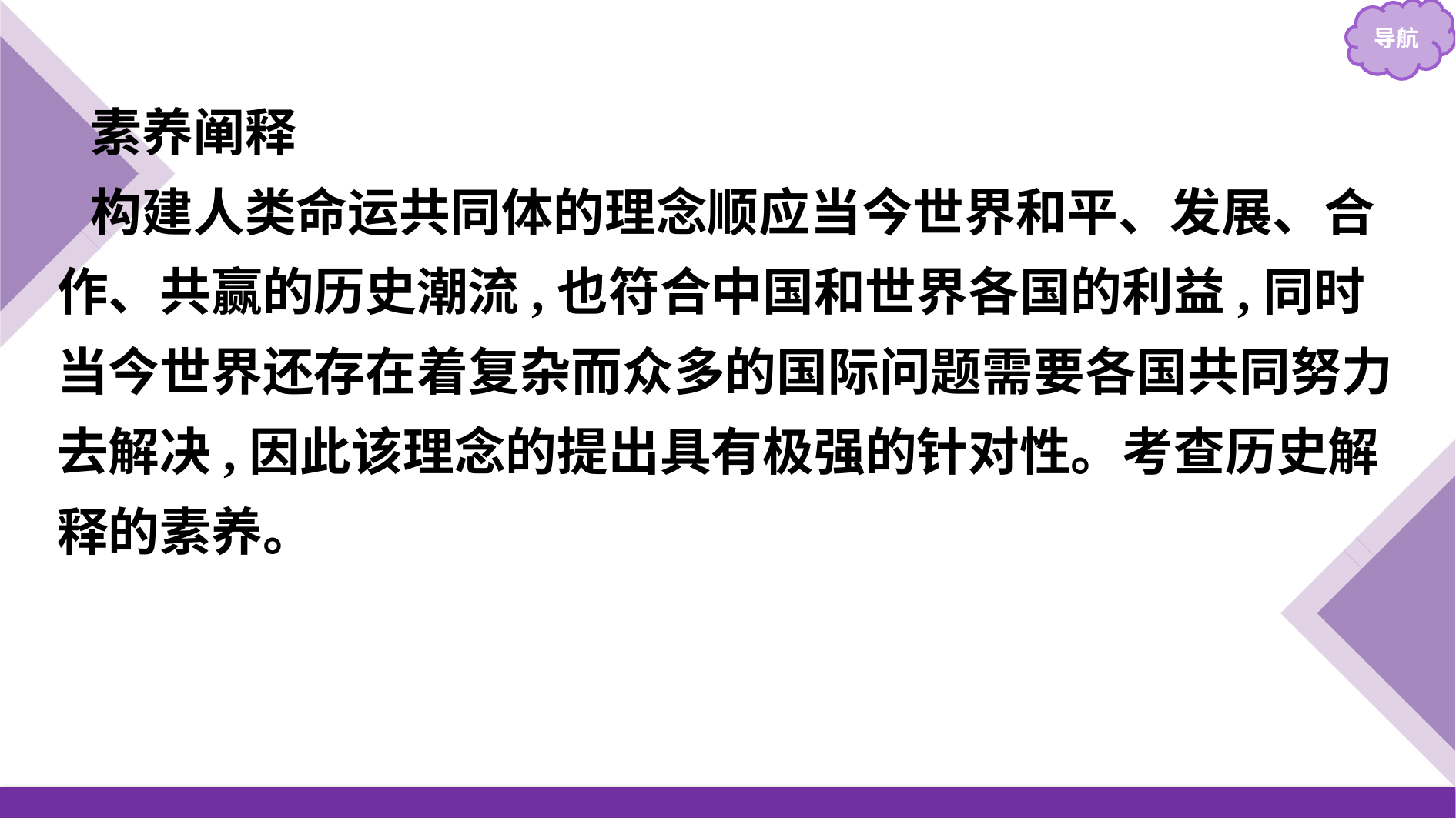

素养阐释
构建人类命运共同体的理念顺应当今世界和平、发展、合作、共赢的历史潮流,也符合中国和世界各国的利益,同时当今世界还存在着复杂而众多的国际问题需要各国共同努力去解决,因此该理念的提出具有极强的针对性。考查历史解释的素养。